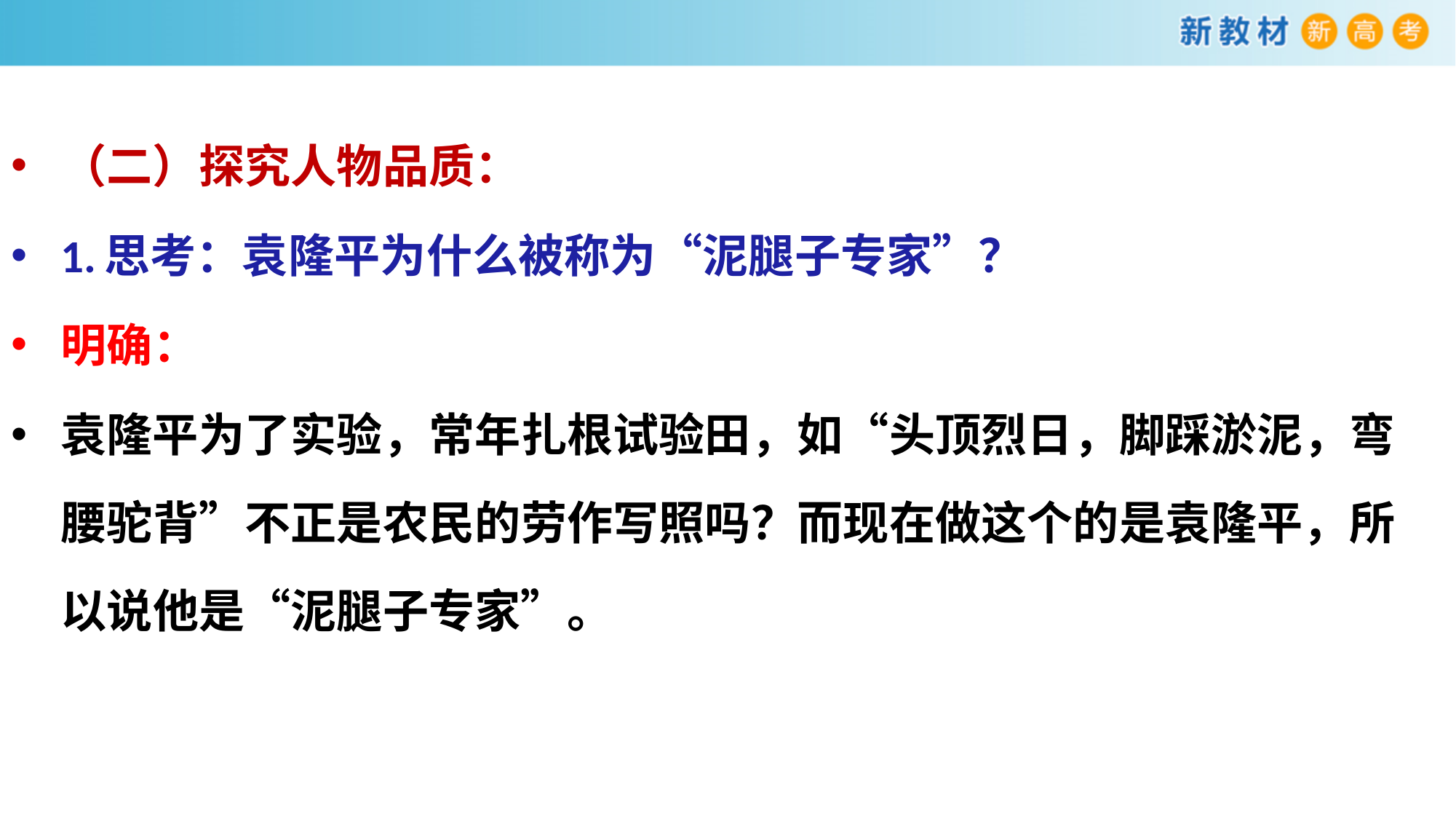

（二）探究人物品质：
1.思考：袁隆平为什么被称为“泥腿子专家”？
明确：
袁隆平为了实验，常年扎根试验田，如“头顶烈日，脚踩淤泥，弯腰驼背”不正是农民的劳作写照吗？而现在做这个的是袁隆平，所以说他是“泥腿子专家”。